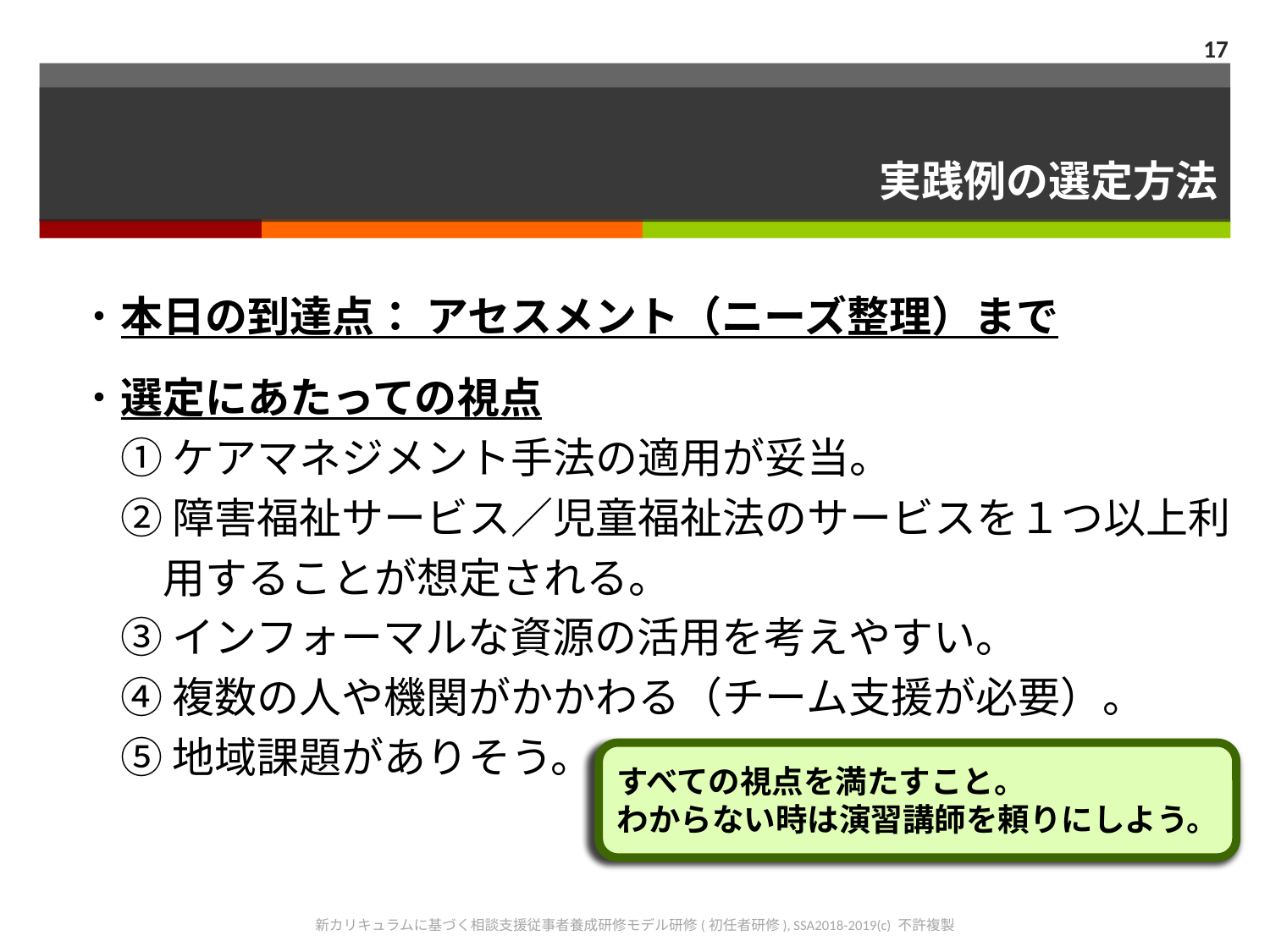

17
# 実践例の選定方法
・本日の到達点： アセスメント（ニーズ整理）まで

・選定にあたっての視点
　① ケアマネジメント手法の適用が妥当。
　② 障害福祉サービス／児童福祉法のサービスを１つ以上利
　　用することが想定される。
　③ インフォーマルな資源の活用を考えやすい。
　④ 複数の人や機関がかかわる（チーム支援が必要）。
　⑤ 地域課題がありそう。
すべての視点を満たすこと。
わからない時は演習講師を頼りにしよう。
新カリキュラムに基づく相談支援従事者養成研修モデル研修(初任者研修), SSA2018-2019(c) 不許複製